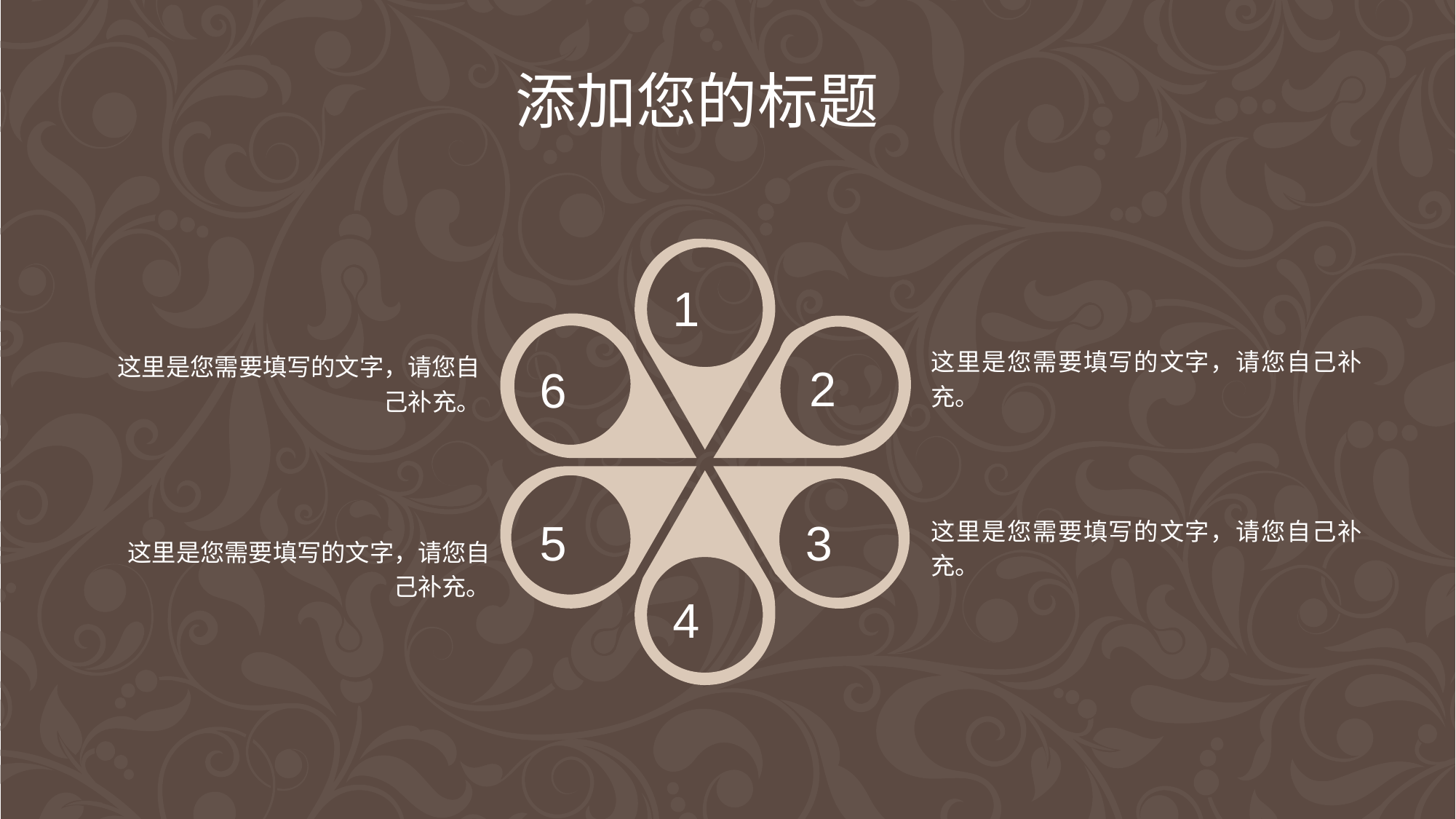

添加您的标题

1
2
6
5
3
4
这里是您需要填写的文字，请您自己补充。
这里是您需要填写的文字，请您自己补充。
这里是您需要填写的文字，请您自己补充。
这里是您需要填写的文字，请您自己补充。